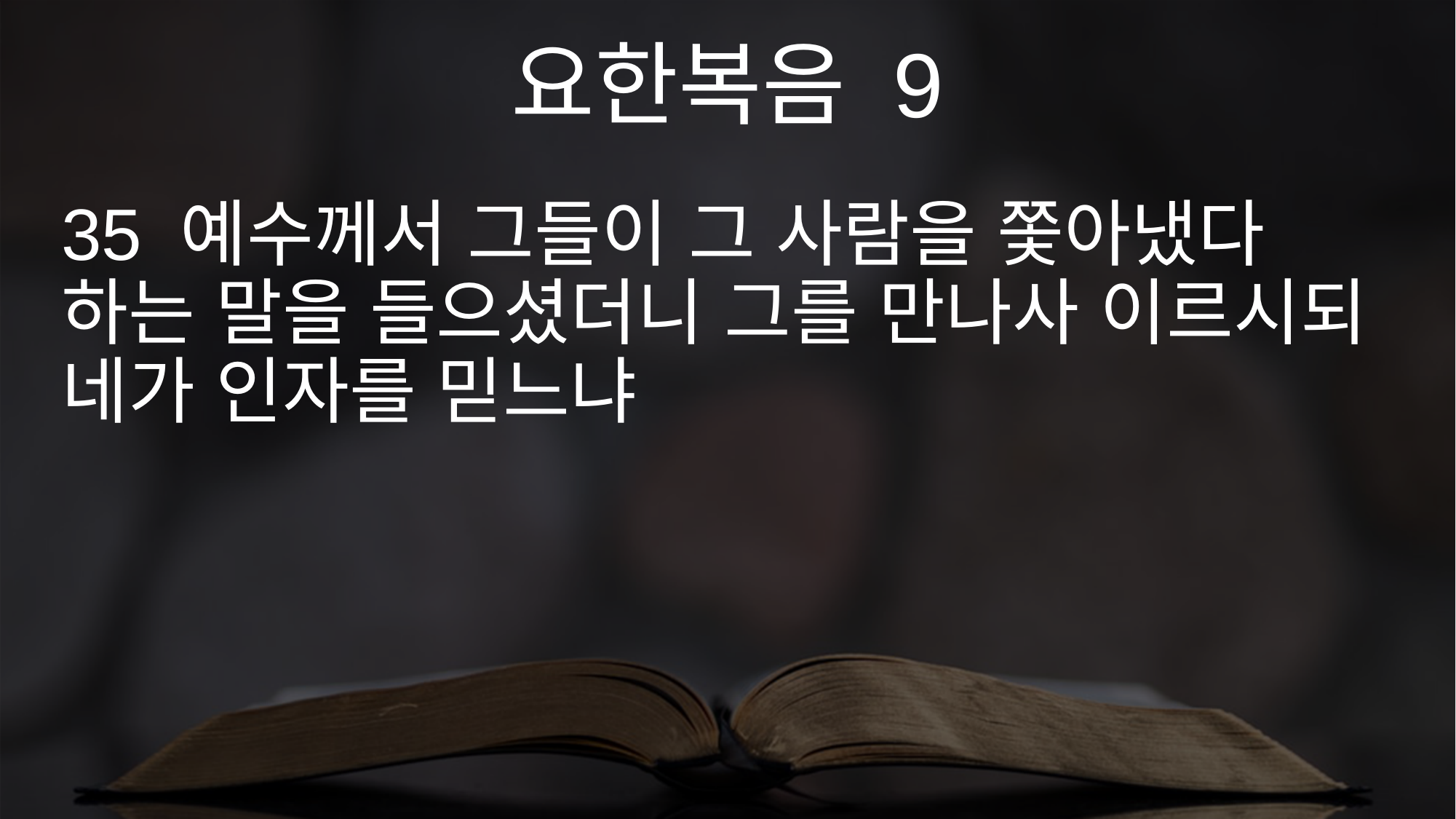

요한복음 9
35 예수께서 그들이 그 사람을 쫓아냈다 하는 말을 들으셨더니 그를 만나사 이르시되 네가 인자를 믿느냐